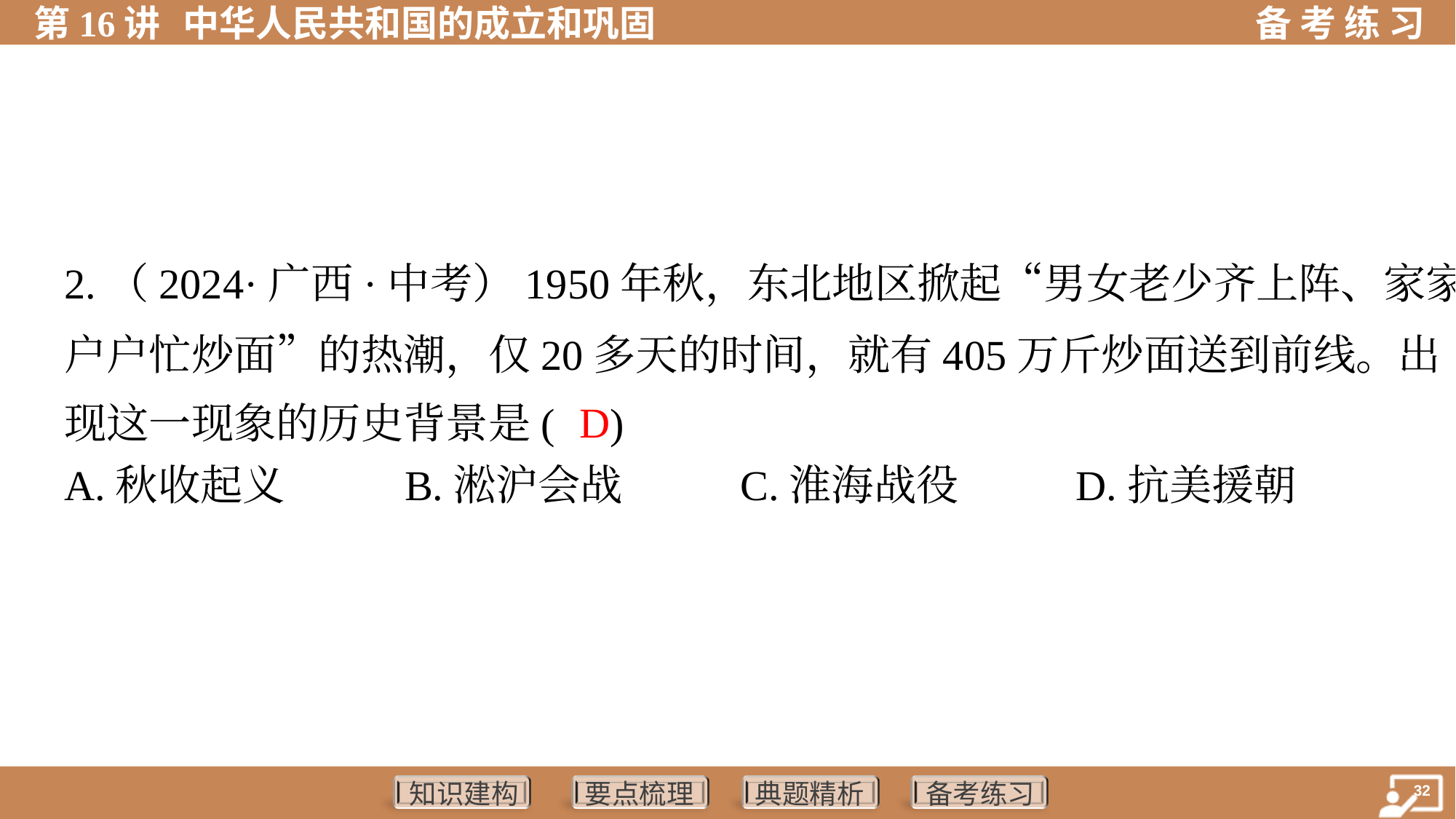

2.（2024·广西·中考）1950年秋，东北地区掀起“男女老少齐上阵、家家
户户忙炒面”的热潮，仅20多天的时间，就有405万斤炒面送到前线。出
现这一现象的历史背景是(     )
D
A.秋收起义	B.淞沪会战	C.淮海战役	D.抗美援朝